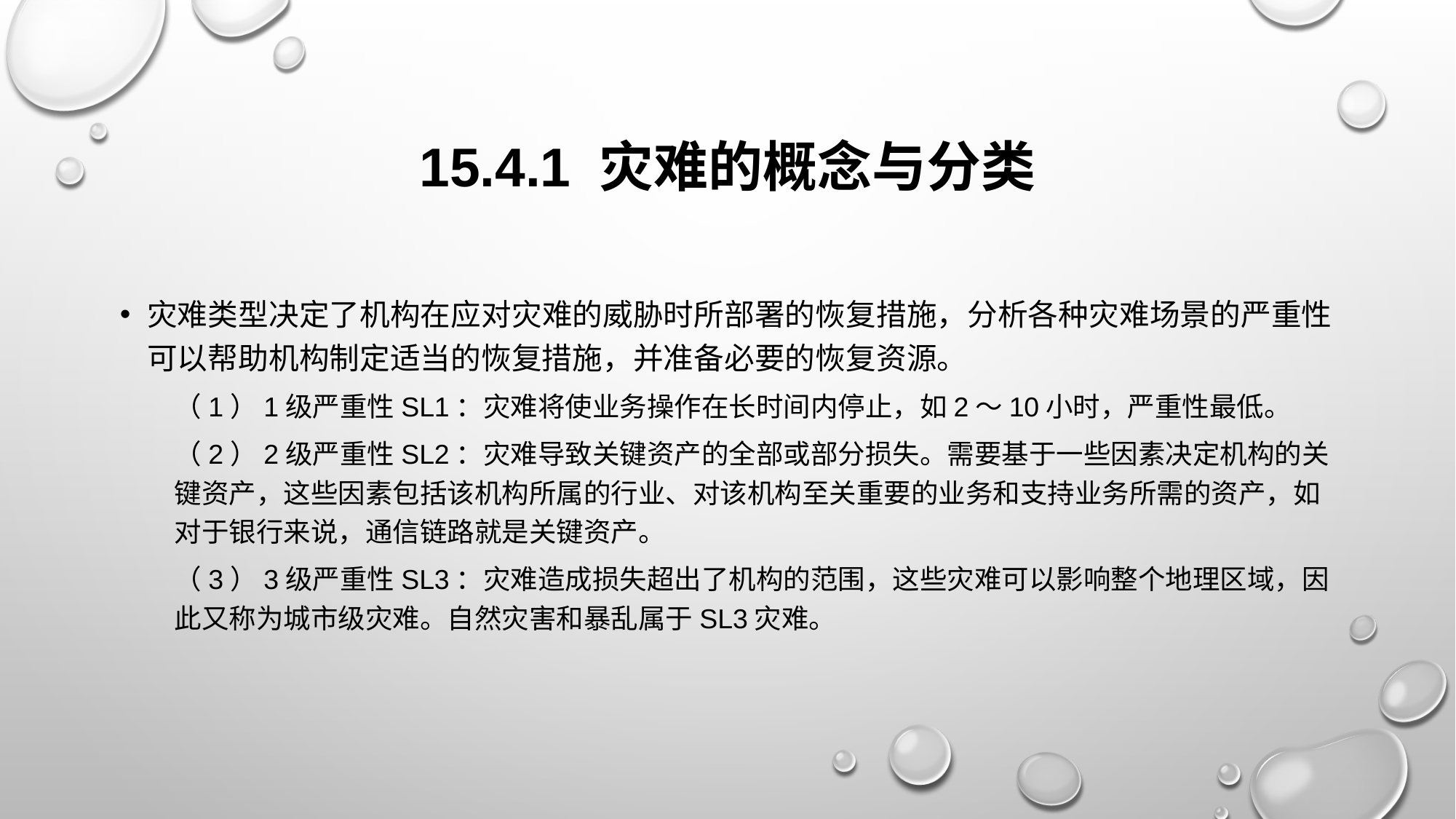

# 15.4.1 灾难的概念与分类
灾难类型决定了机构在应对灾难的威胁时所部署的恢复措施，分析各种灾难场景的严重性可以帮助机构制定适当的恢复措施，并准备必要的恢复资源。
（1）1级严重性SL1：灾难将使业务操作在长时间内停止，如2～10小时，严重性最低。
（2）2级严重性SL2：灾难导致关键资产的全部或部分损失。需要基于一些因素决定机构的关键资产，这些因素包括该机构所属的行业、对该机构至关重要的业务和支持业务所需的资产，如对于银行来说，通信链路就是关键资产。
（3）3级严重性SL3：灾难造成损失超出了机构的范围，这些灾难可以影响整个地理区域，因此又称为城市级灾难。自然灾害和暴乱属于SL3灾难。